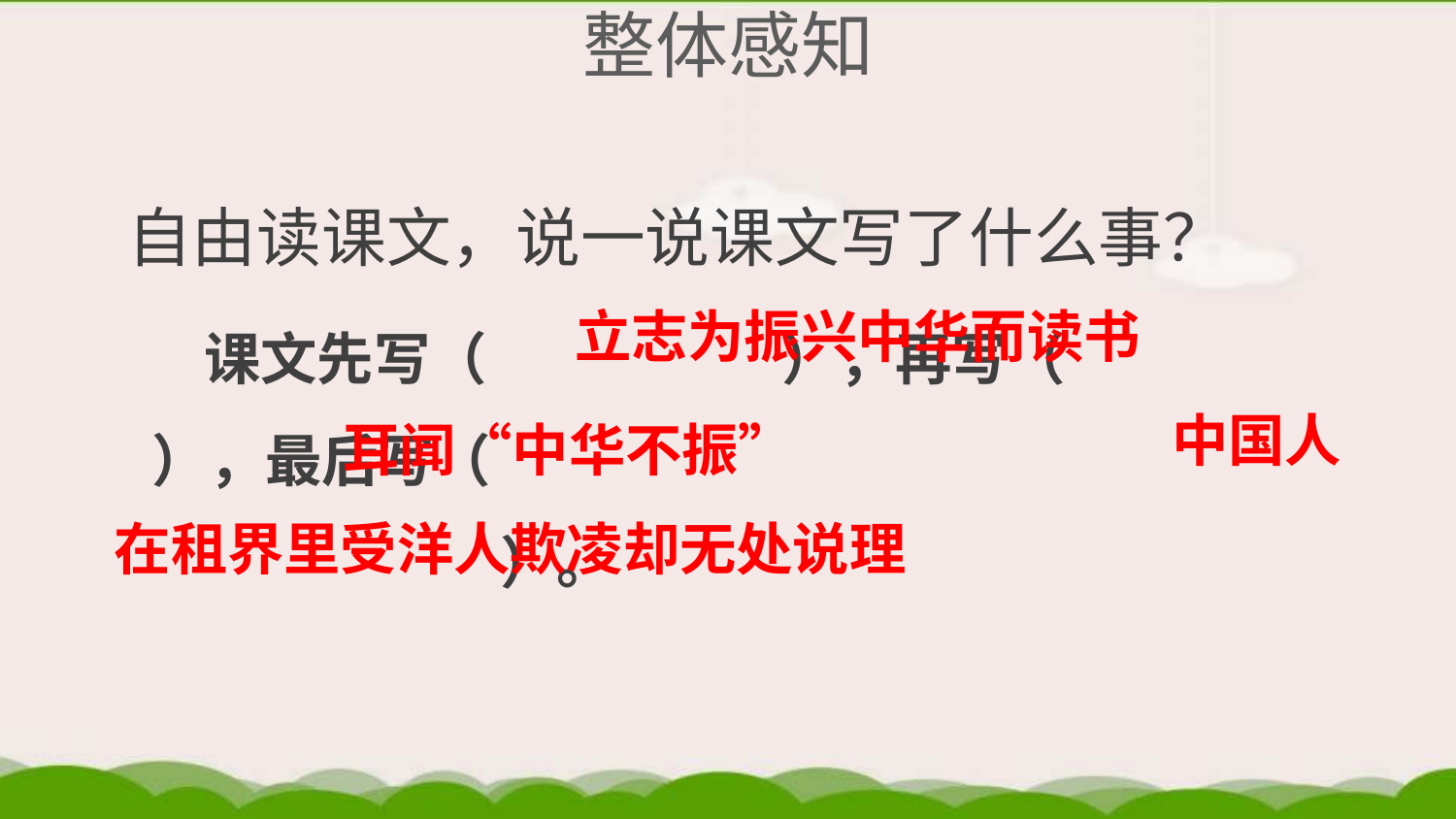

# 整体感知
自由读课文，说一说课文写了什么事？
    课文先写（                       ），再写（                  ），最后写（
                           ）。
立志为振兴中华而读书
中国人
耳闻“中华不振”
在租界里受洋人欺凌却无处说理